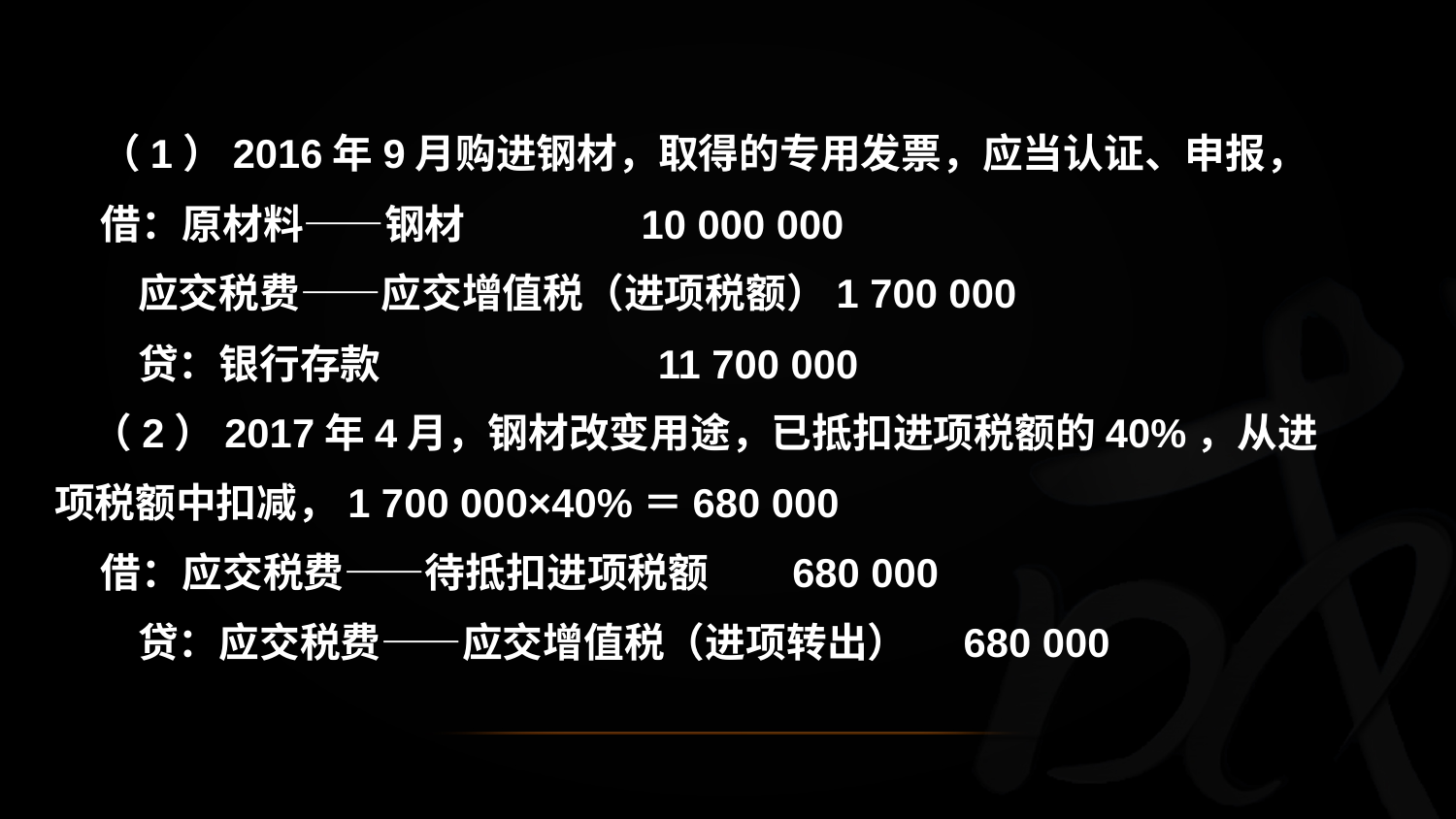

（1）2016年9月购进钢材，取得的专用发票，应当认证、申报，
    借：原材料——钢材                  10 000 000
        应交税费——应交增值税（进项税额）1 700 000
        贷：银行存款                             11 700 000
   （2）2017年4月，钢材改变用途，已抵扣进项税额的40%，从进项税额中扣减，1 700 000×40%＝680 000
    借：应交税费——待抵扣进项税额        680 000
        贷：应交税费——应交增值税（进项转出）     680 000